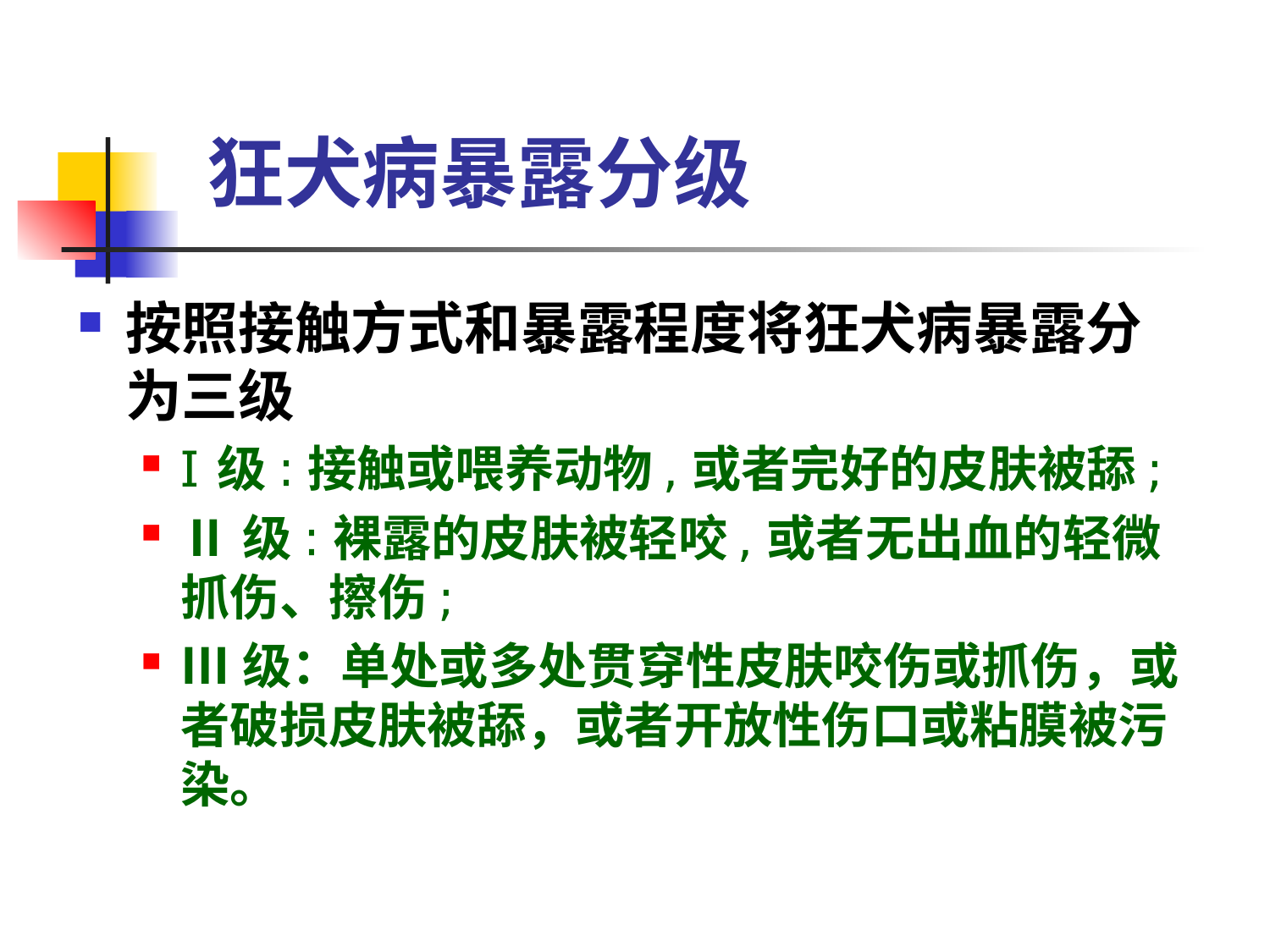

# 狂犬病暴露分级
按照接触方式和暴露程度将狂犬病暴露分为三级
I级:接触或喂养动物,或者完好的皮肤被舔;
Ⅱ级:裸露的皮肤被轻咬,或者无出血的轻微抓伤、擦伤;
Ⅲ级：单处或多处贯穿性皮肤咬伤或抓伤，或者破损皮肤被舔，或者开放性伤口或粘膜被污染。